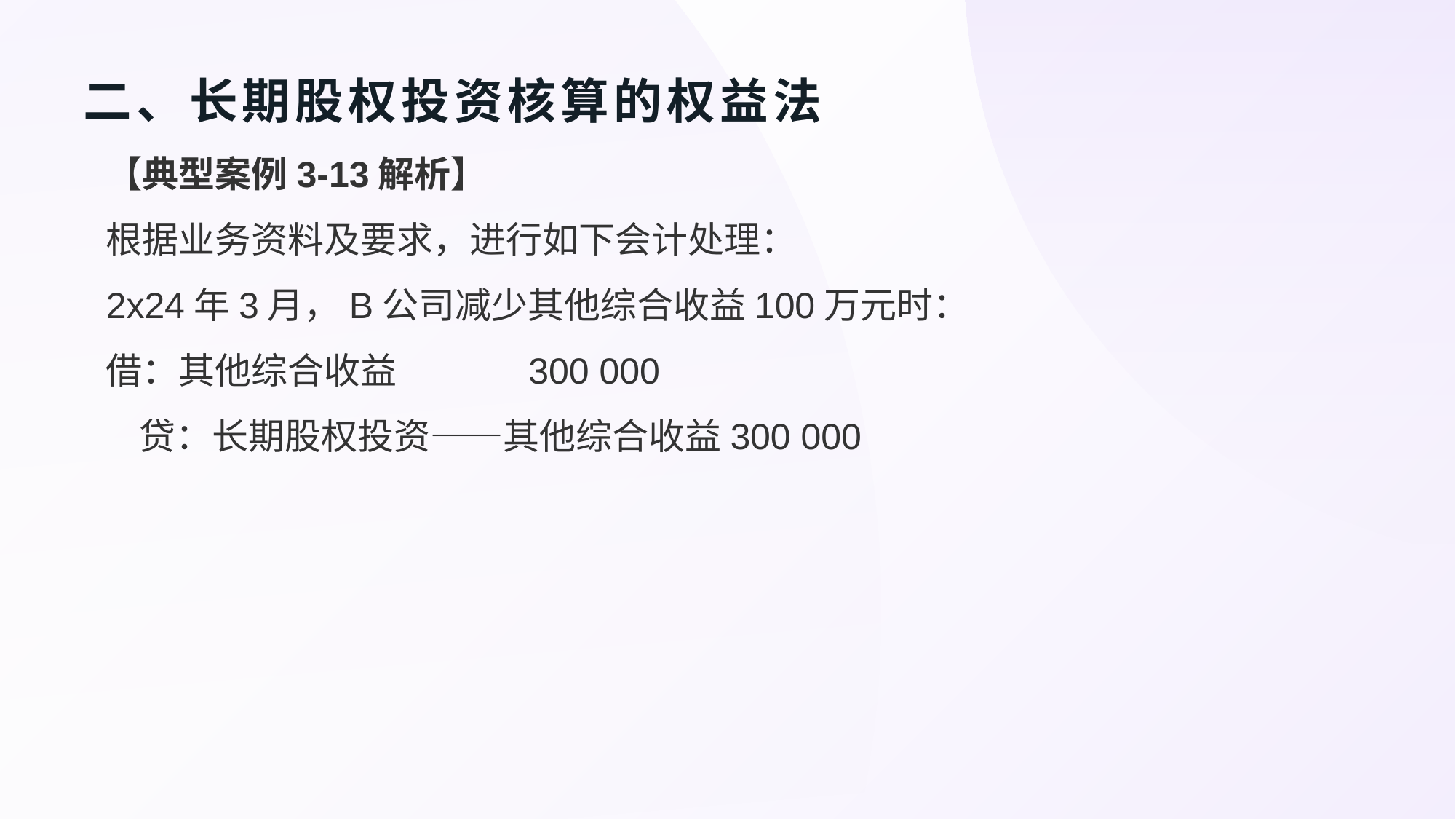

# 二、长期股权投资核算的权益法
【典型案例3-13解析】
根据业务资料及要求，进行如下会计处理：
2x24年3月，B公司减少其他综合收益100万元时：
借：其他综合收益               300 000
   贷：长期股权投资——其他综合收益300 000